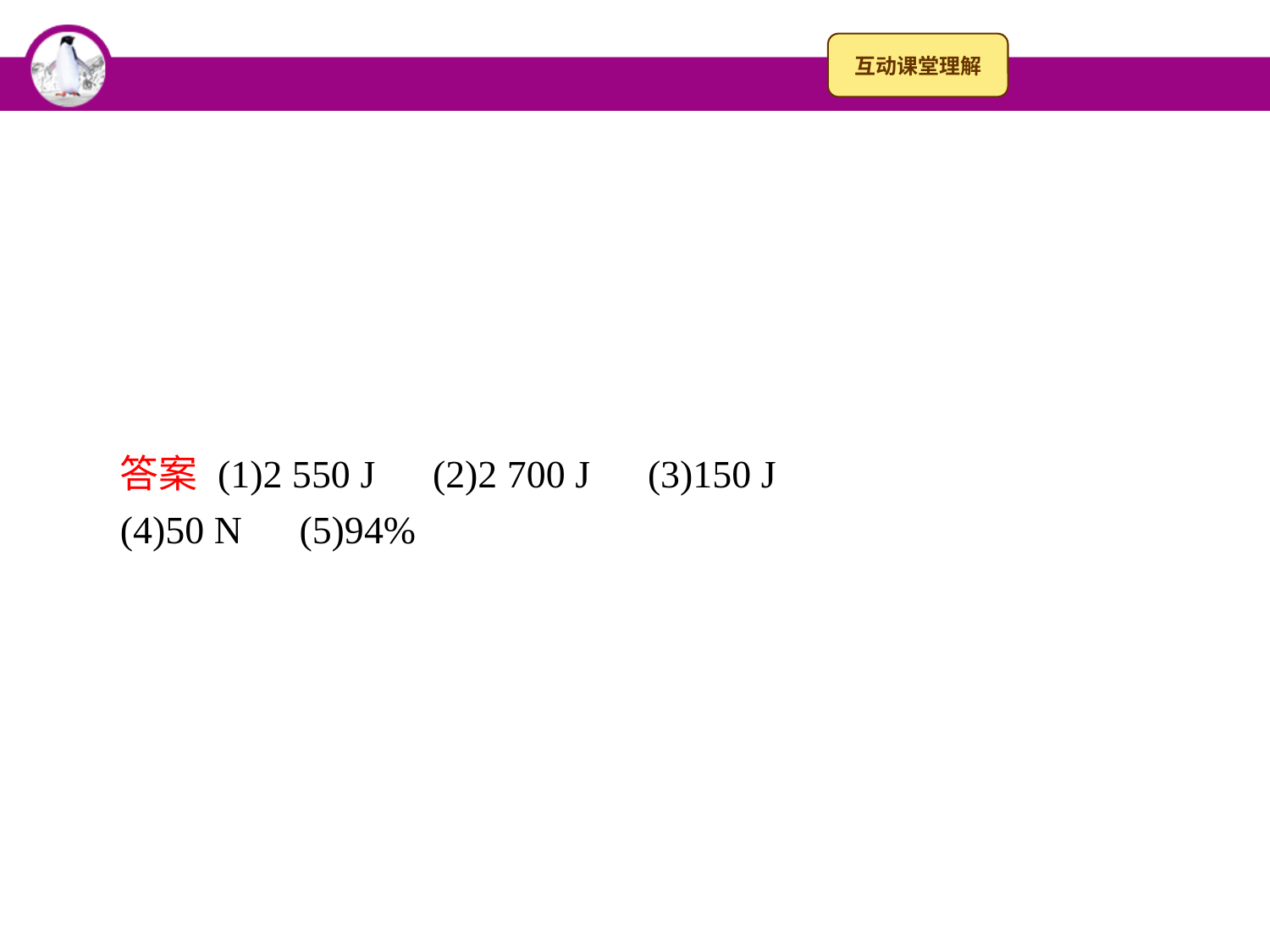

答案 (1)2 550 J　(2)2 700 J　(3)150 J
(4)50 N　(5)94%